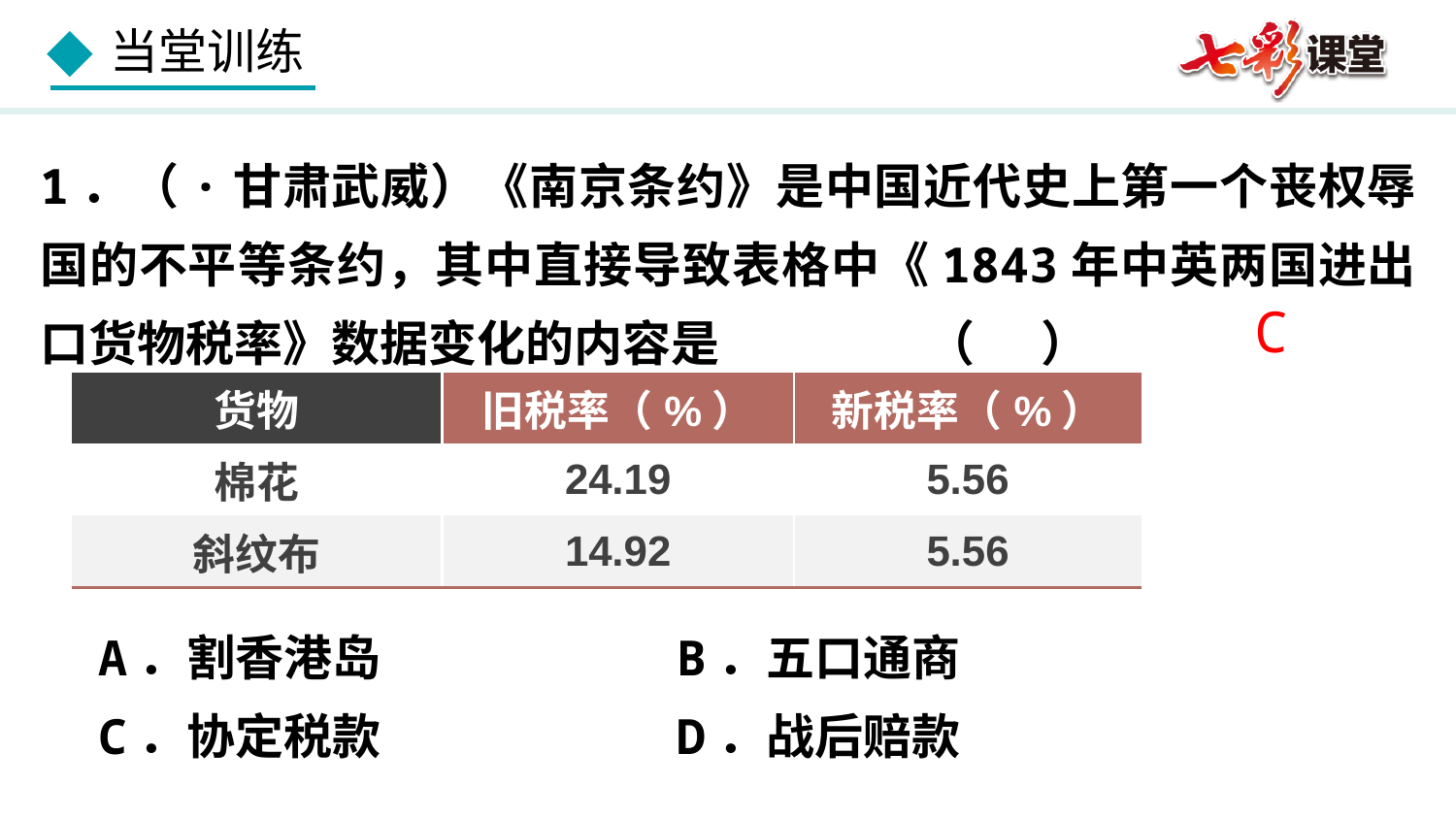

1．（·甘肃武威）《南京条约》是中国近代史上第一个丧权辱国的不平等条约，其中直接导致表格中《1843年中英两国进出口货物税率》数据变化的内容是                   （      ）

  A．割香港岛                          B．五口通商
  C．协定税款                          D．战后赔款
C
| 货物 | 旧税率（%） | 新税率（%） |
| --- | --- | --- |
| 棉花 | 24.19 | 5.56 |
| 斜纹布 | 14.92 | 5.56 |